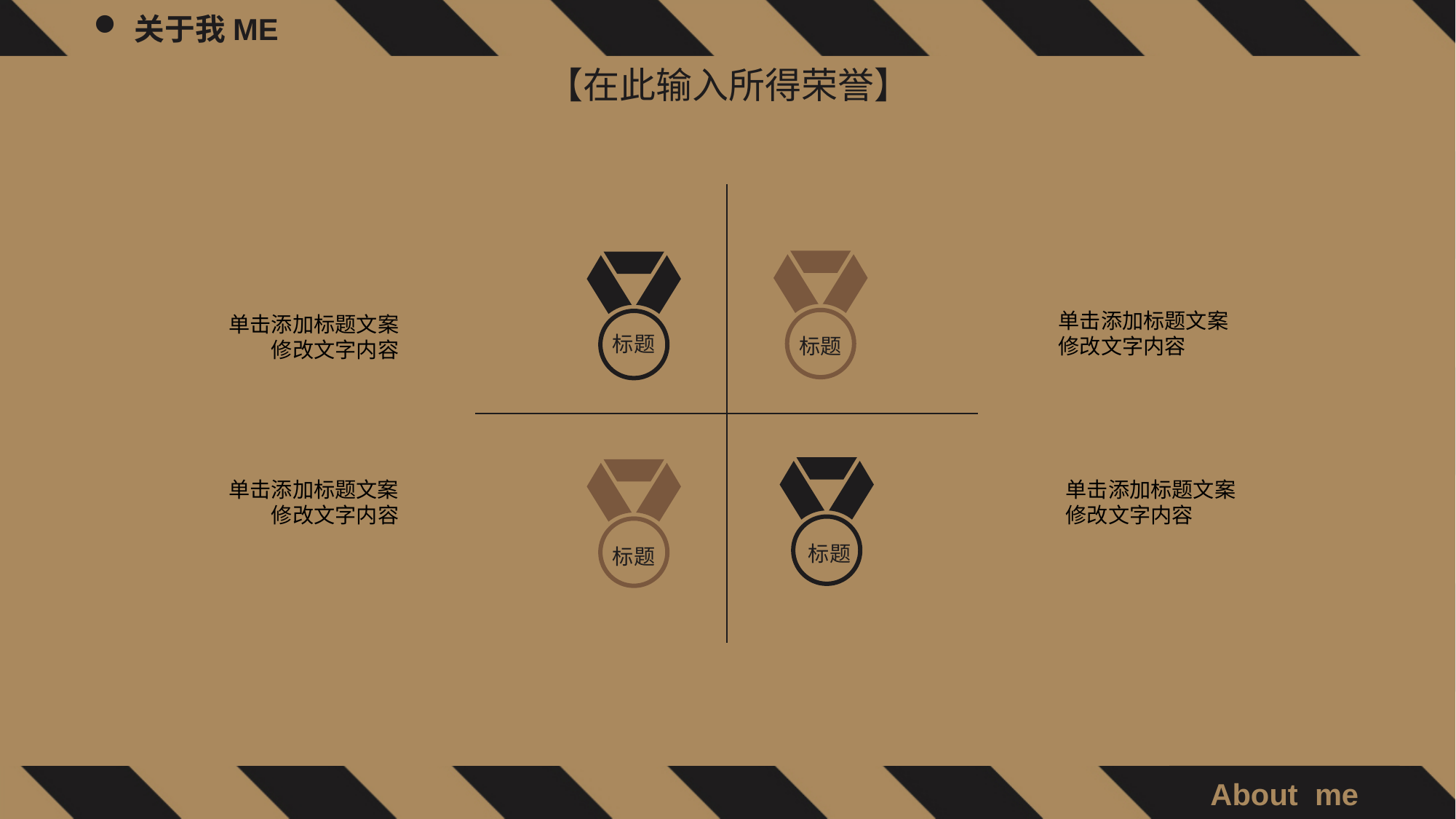

【在此输入所得荣誉】

单击添加标题文案
修改文字内容
单击添加标题文案
修改文字内容
标题
标题

单击添加标题文案
修改文字内容
单击添加标题文案
修改文字内容
标题
标题